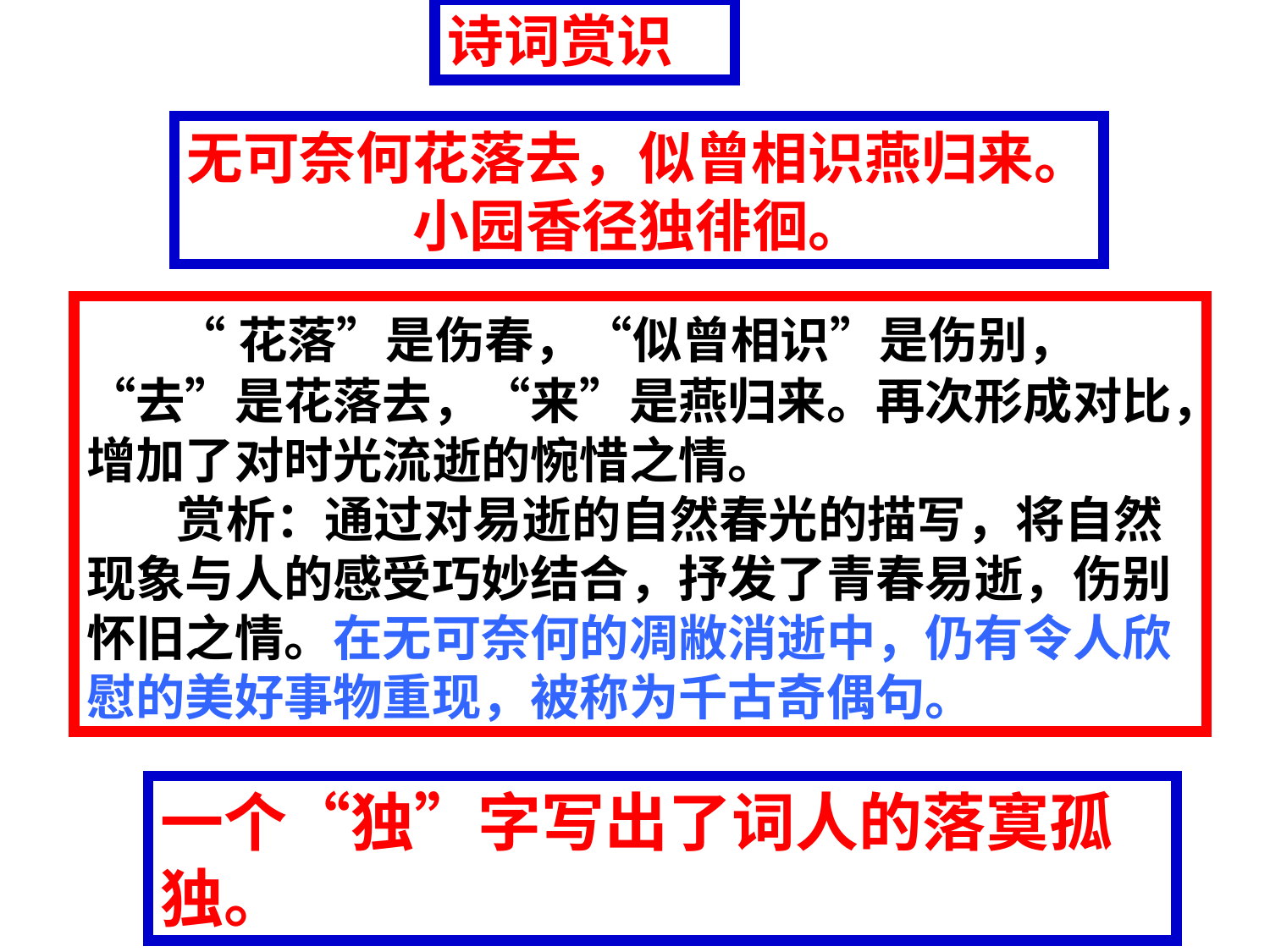

诗词赏识
无可奈何花落去，似曾相识燕归来。
小园香径独徘徊。
       “花落”是伤春，“似曾相识”是伤别，“去”是花落去，“来”是燕归来。再次形成对比，增加了对时光流逝的惋惜之情。
       赏析：通过对易逝的自然春光的描写，将自然现象与人的感受巧妙结合，抒发了青春易逝，伤别怀旧之情。在无可奈何的凋敝消逝中，仍有令人欣慰的美好事物重现，被称为千古奇偶句。
一个“独”字写出了词人的落寞孤独。